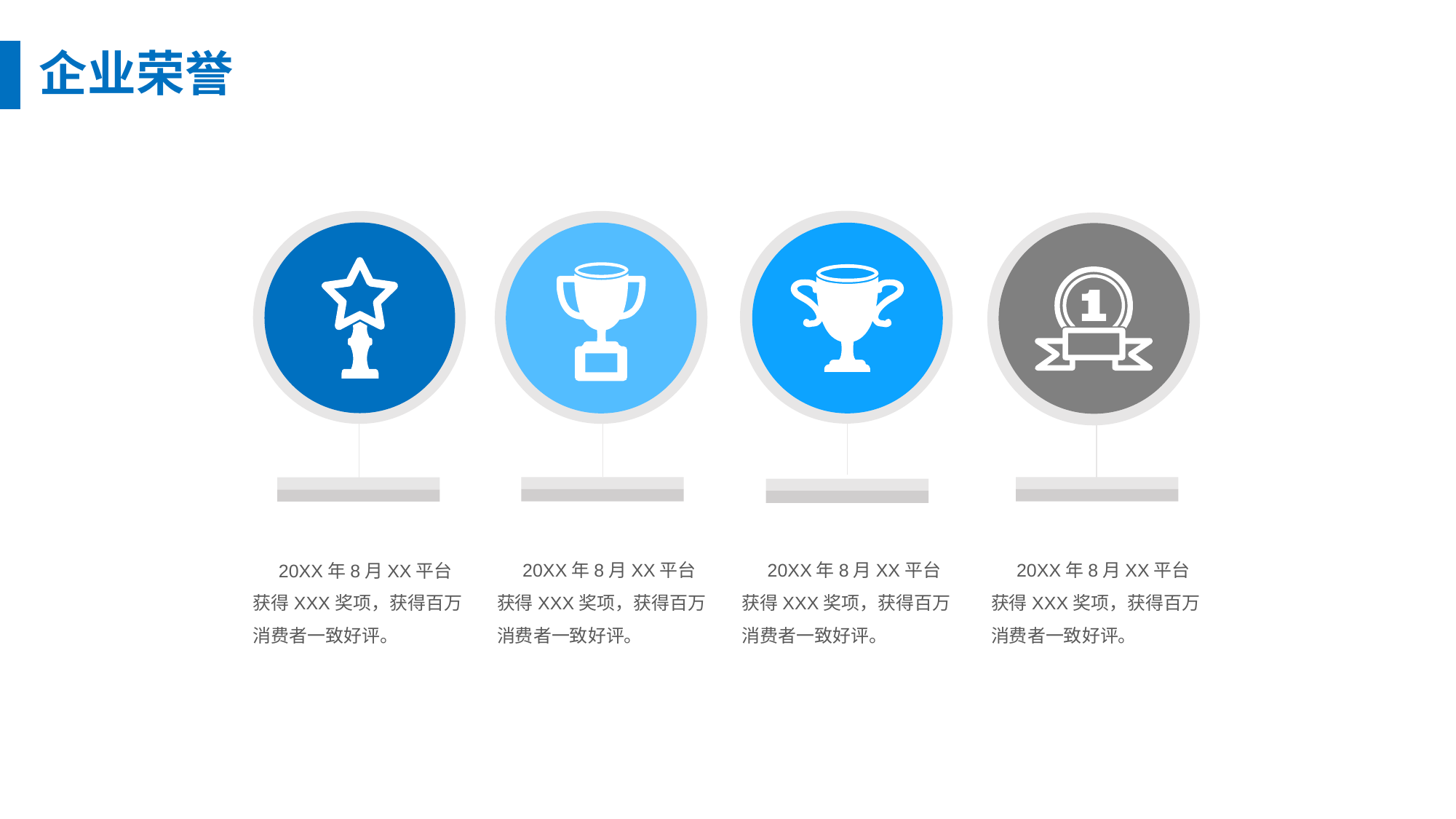

企业荣誉

     20XX年8月XX平台获得XXX奖项，获得百万消费者一致好评。

     20XX年8月XX平台获得XXX奖项，获得百万消费者一致好评。

     20XX年8月XX平台获得XXX奖项，获得百万消费者一致好评。

     20XX年8月XX平台获得XXX奖项，获得百万消费者一致好评。